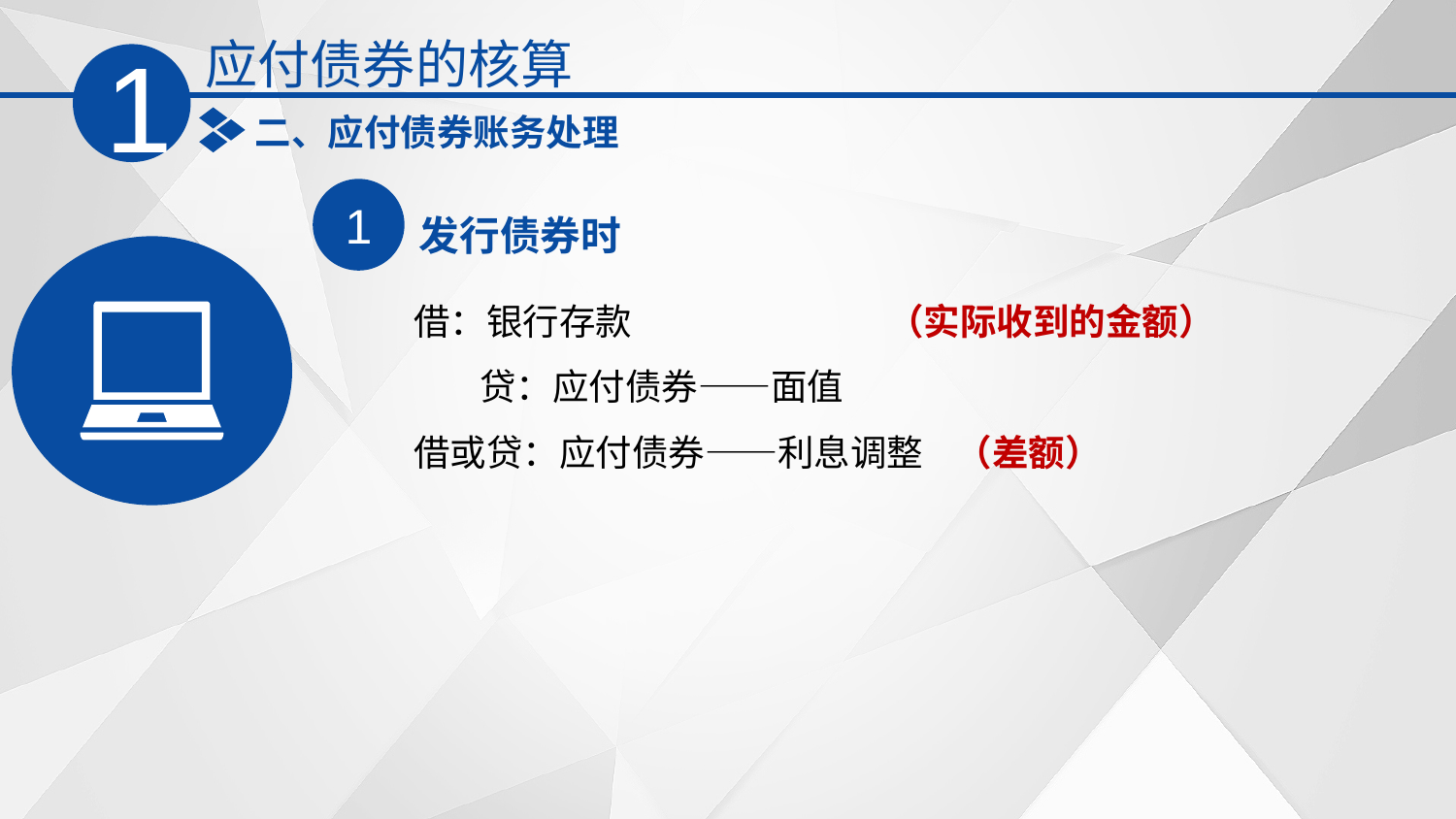

应付债券的核算
1

二、应付债券账务处理

1
发行债券时

借：银行存款                               （实际收到的金额）
       贷：应付债券——面值
借或贷：应付债券——利息调整    （差额）